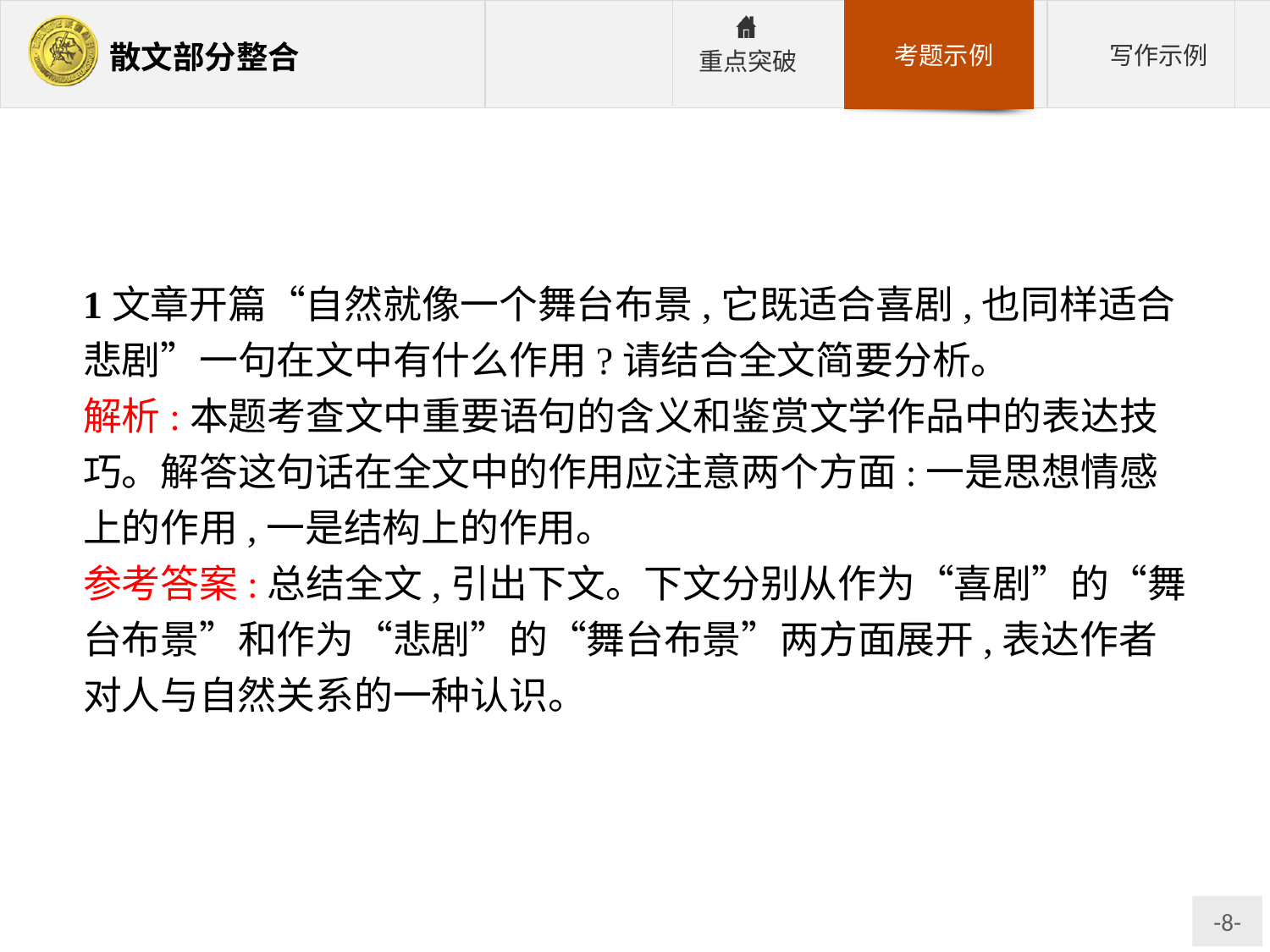

1文章开篇“自然就像一个舞台布景,它既适合喜剧,也同样适合悲剧”一句在文中有什么作用?请结合全文简要分析。
解析:本题考查文中重要语句的含义和鉴赏文学作品中的表达技巧。解答这句话在全文中的作用应注意两个方面:一是思想情感上的作用,一是结构上的作用。
参考答案:总结全文,引出下文。下文分别从作为“喜剧”的“舞台布景”和作为“悲剧”的“舞台布景”两方面展开,表达作者对人与自然关系的一种认识。